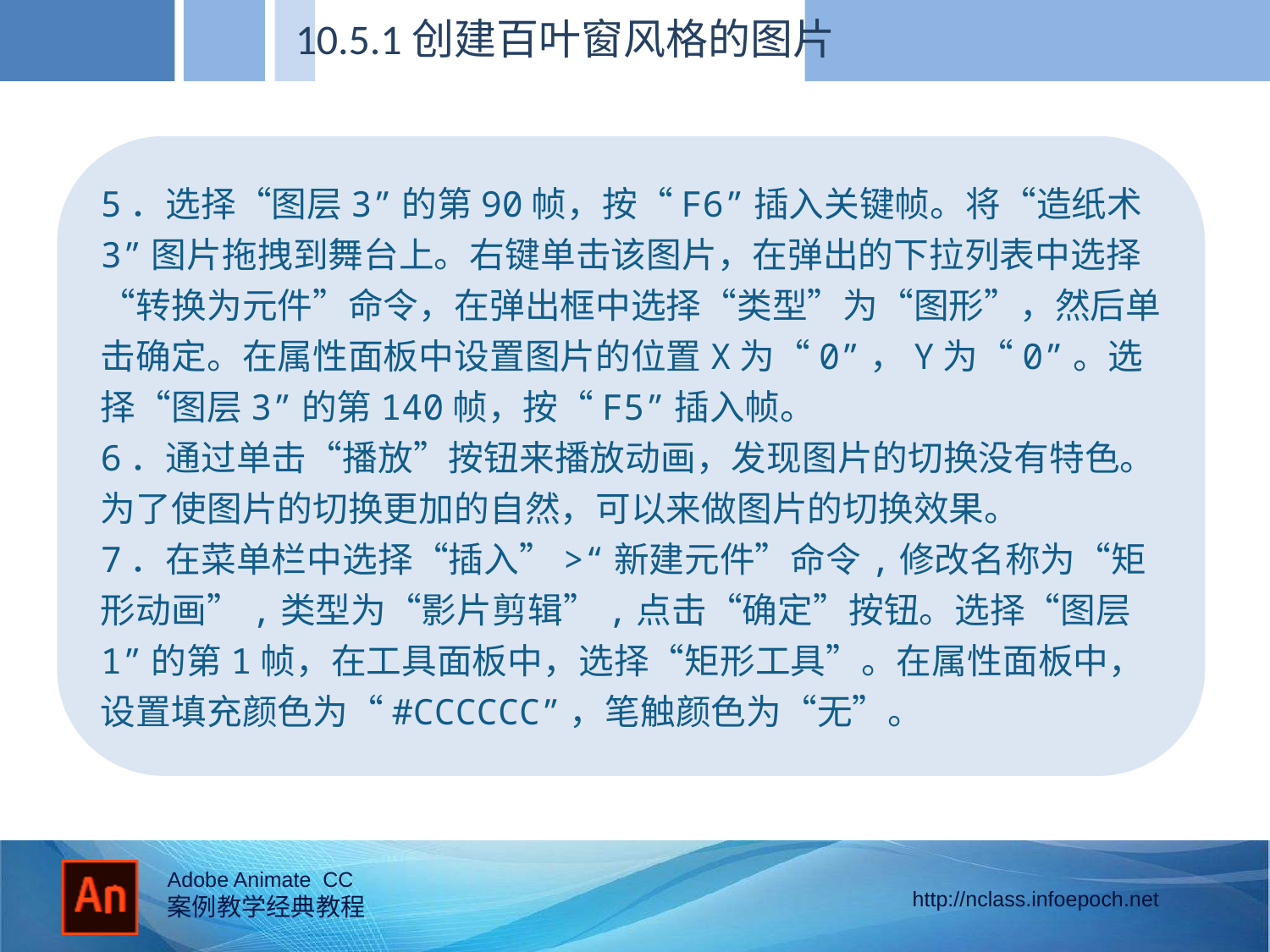

10.5.1创建百叶窗风格的图片
5．选择“图层3”的第90帧，按“F6”插入关键帧。将“造纸术3”图片拖拽到舞台上。右键单击该图片，在弹出的下拉列表中选择“转换为元件”命令，在弹出框中选择“类型”为“图形”，然后单击确定。在属性面板中设置图片的位置X为“0”，Y为“0”。选择“图层3”的第140帧，按“F5”插入帧。
6．通过单击“播放”按钮来播放动画，发现图片的切换没有特色。为了使图片的切换更加的自然，可以来做图片的切换效果。
7．在菜单栏中选择“插入”>“新建元件”命令,修改名称为“矩形动画”,类型为“影片剪辑”,点击“确定”按钮。选择“图层1”的第1帧，在工具面板中，选择“矩形工具”。在属性面板中，设置填充颜色为“#CCCCCC”，笔触颜色为“无”。